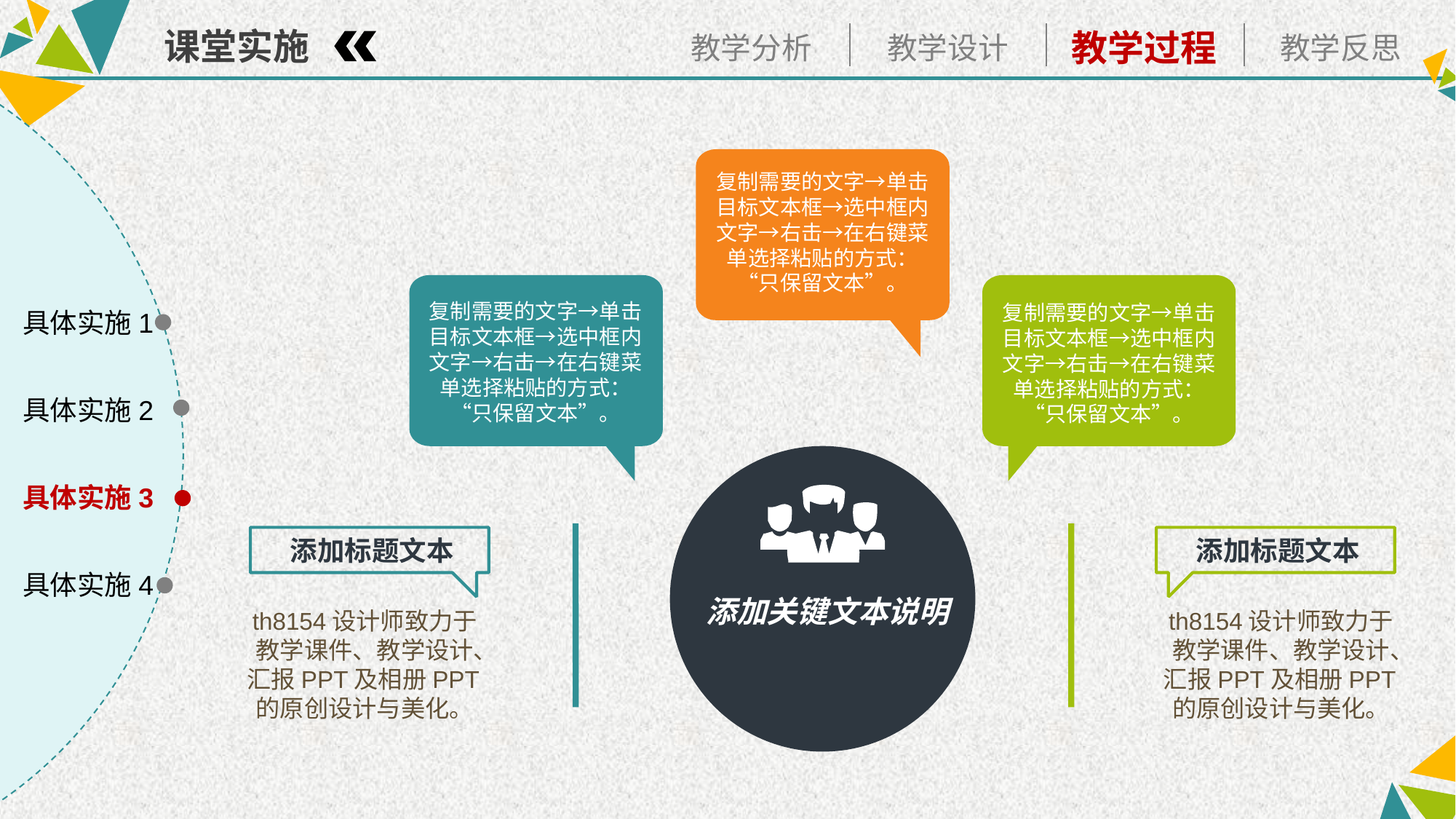

课堂实施

复制需要的文字→单击目标文本框→选中框内文字→右击→在右键菜单选择粘贴的方式：“只保留文本”。

复制需要的文字→单击目标文本框→选中框内文字→右击→在右键菜单选择粘贴的方式：“只保留文本”。

复制需要的文字→单击目标文本框→选中框内文字→右击→在右键菜单选择粘贴的方式：“只保留文本”。
具体实施1

具体实施2

具体实施3

添加标题文本

添加标题文本
具体实施4

添加关键文本说明
th8154设计师致力于教学课件、教学设计、汇报PPT及相册PPT的原创设计与美化。
th8154设计师致力于教学课件、教学设计、汇报PPT及相册PPT的原创设计与美化。